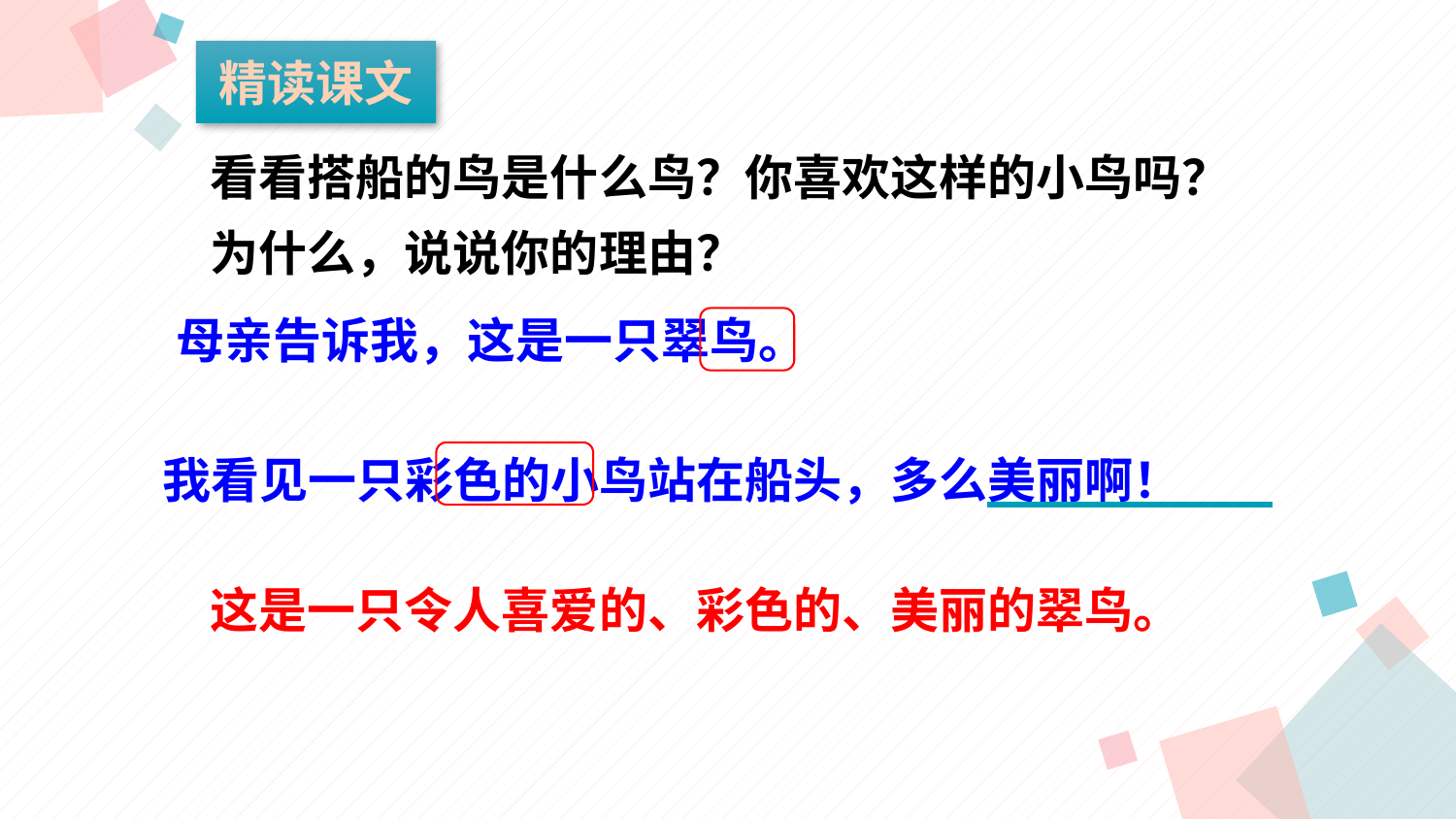

精读课文
看看搭船的鸟是什么鸟？你喜欢这样的小鸟吗？为什么，说说你的理由？
   母亲告诉我，这是一只翠鸟。

    我看见一只彩色的小鸟站在船头，多么美丽啊！

这是一只令人喜爱的、彩色的、美丽的翠鸟。